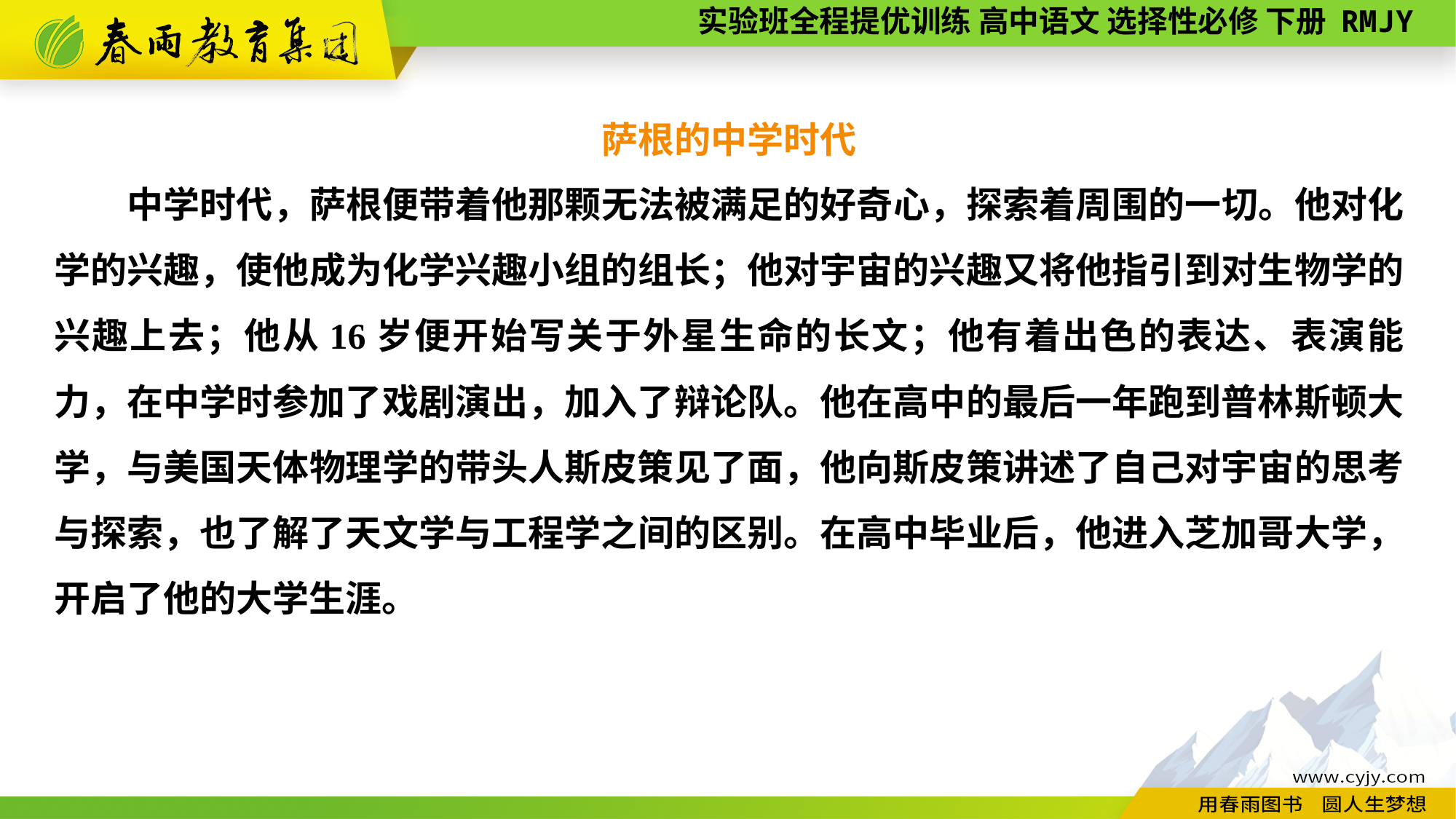

萨根的中学时代
中学时代，萨根便带着他那颗无法被满足的好奇心，探索着周围的一切。他对化学的兴趣，使他成为化学兴趣小组的组长；他对宇宙的兴趣又将他指引到对生物学的兴趣上去；他从16岁便开始写关于外星生命的长文；他有着出色的表达、表演能力，在中学时参加了戏剧演出，加入了辩论队。他在高中的最后一年跑到普林斯顿大学，与美国天体物理学的带头人斯皮策见了面，他向斯皮策讲述了自己对宇宙的思考与探索，也了解了天文学与工程学之间的区别。在高中毕业后，他进入芝加哥大学，开启了他的大学生涯。